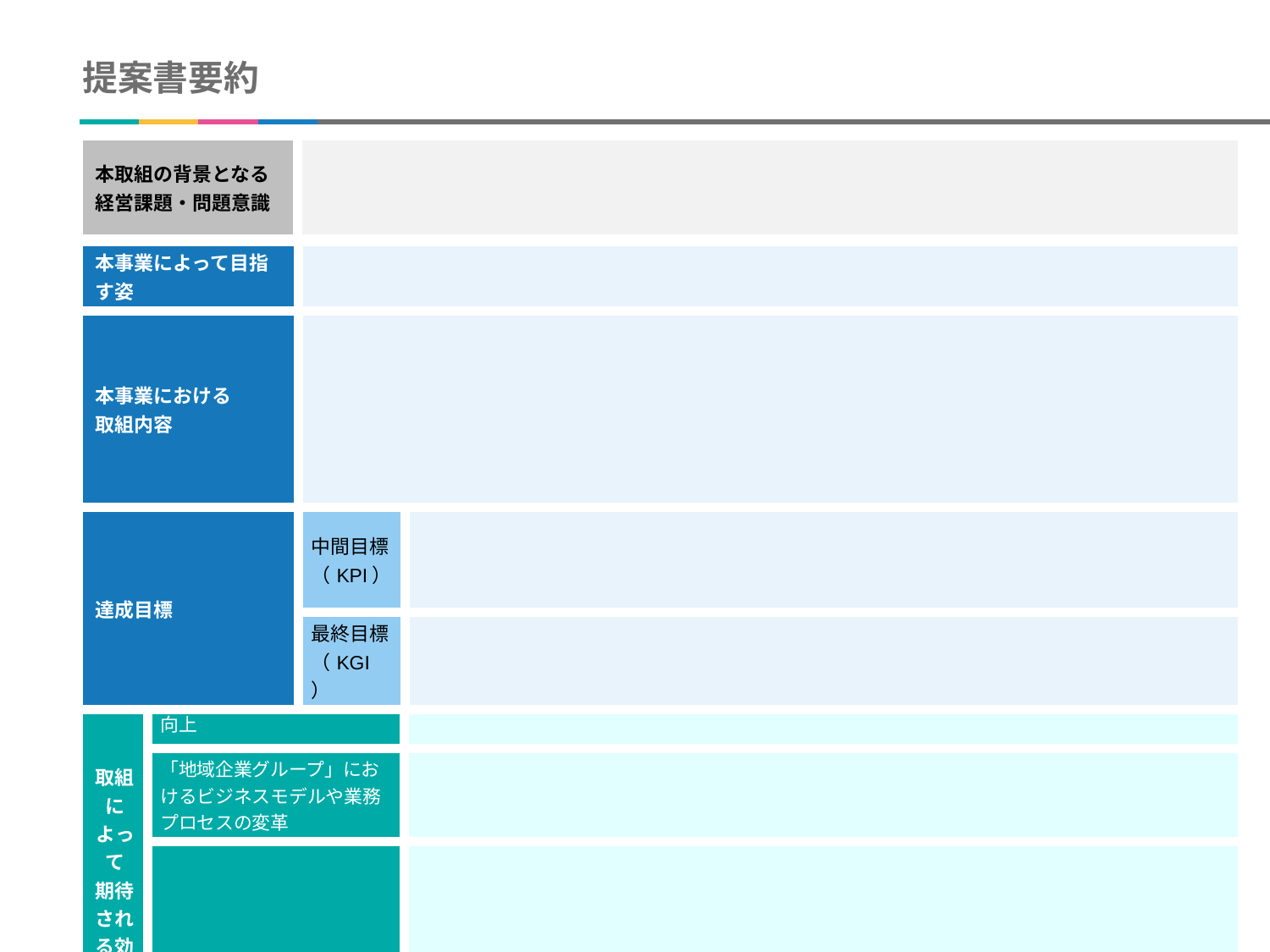

# 提案書要約
| 本取組の背景となる 経営課題・問題意識 |  |
| --- | --- |
| 本事業によって目指す姿 |  |  |
| --- | --- | --- |
| 本事業における 取組内容 |  |  |
| 達成目標 | 中間目標 （KPI） |  |
|  | 最終目標 （KGI） |  |
| 取組によって 期待される効果 | 売上・付加価値・生産性の向上 |  |
| --- | --- | --- |
|  | 「地域企業グループ」におけるビジネスモデルや業務プロセスの変革 |  |
|  | 同業種や地域への波及効果 |  |
2